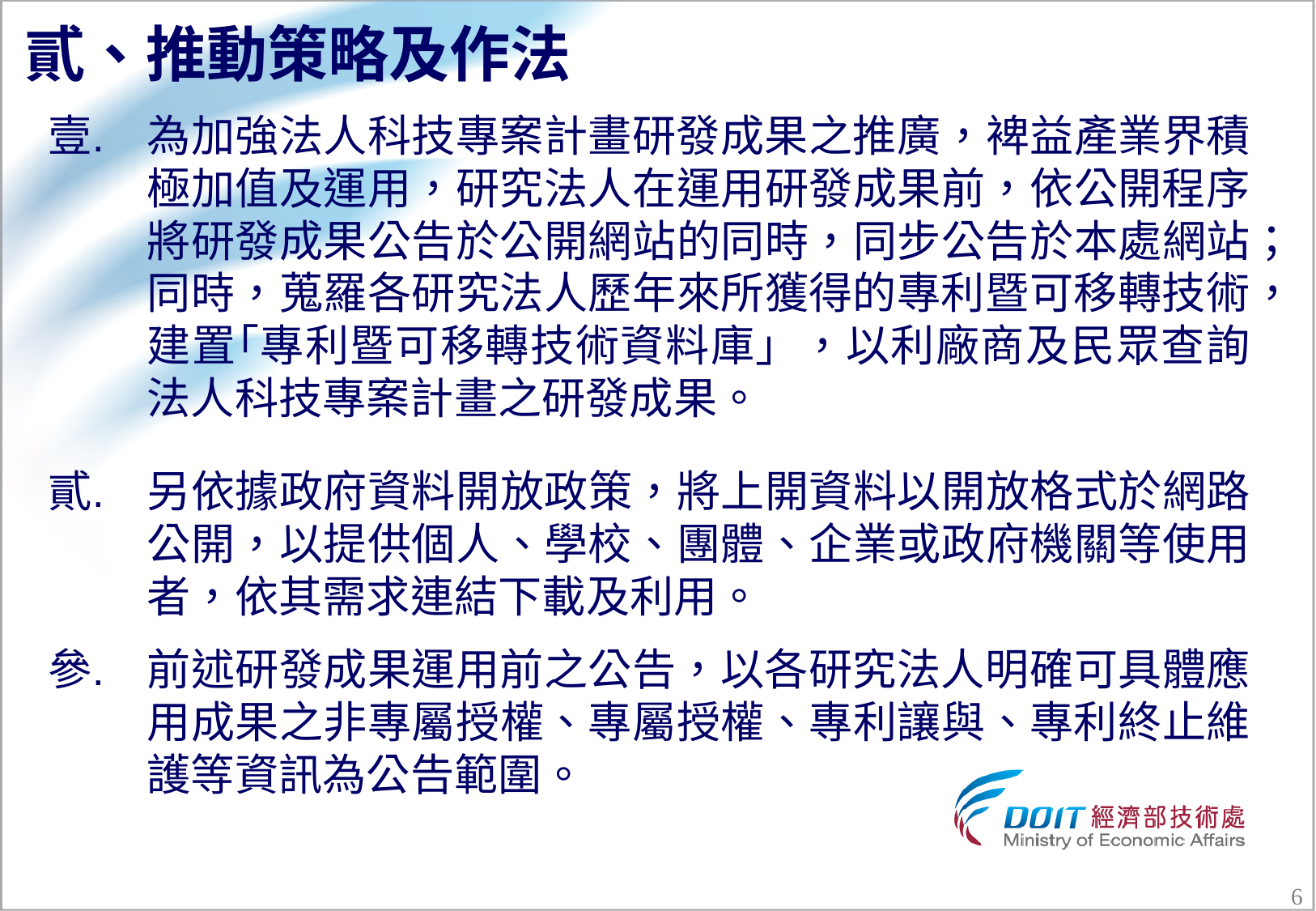

# 貳、推動策略及作法
為加強法人科技專案計畫研發成果之推廣，裨益產業界積極加值及運用，研究法人在運用研發成果前，依公開程序將研發成果公告於公開網站的同時，同步公告於本處網站；同時，蒐羅各研究法人歷年來所獲得的專利暨可移轉技術，建置｢專利暨可移轉技術資料庫」，以利廠商及民眾查詢法人科技專案計畫之研發成果。
另依據政府資料開放政策，將上開資料以開放格式於網路公開，以提供個人、學校、團體、企業或政府機關等使用者，依其需求連結下載及利用。
前述研發成果運用前之公告，以各研究法人明確可具體應用成果之非專屬授權、專屬授權、專利讓與、專利終止維護等資訊為公告範圍。
6